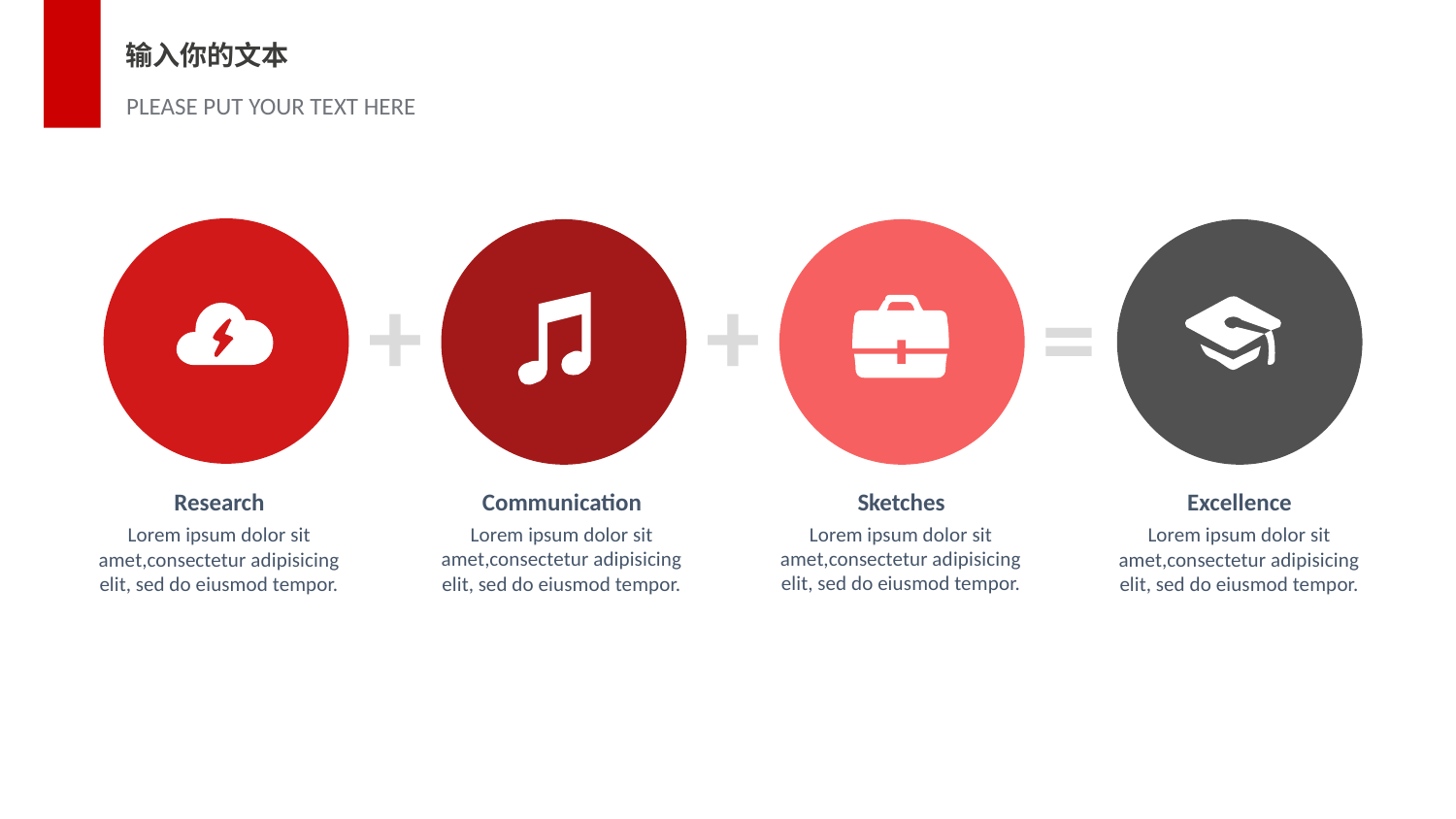

输入你的文本
PLEASE PUT YOUR TEXT HERE

+
+
=

Sketches
Communication
Research
Excellence
Lorem ipsum dolor sit amet,consectetur adipisicing elit, sed do eiusmod tempor.
Lorem ipsum dolor sit amet,consectetur adipisicing elit, sed do eiusmod tempor.
Lorem ipsum dolor sit amet,consectetur adipisicing elit, sed do eiusmod tempor.
Lorem ipsum dolor sit amet,consectetur adipisicing elit, sed do eiusmod tempor.